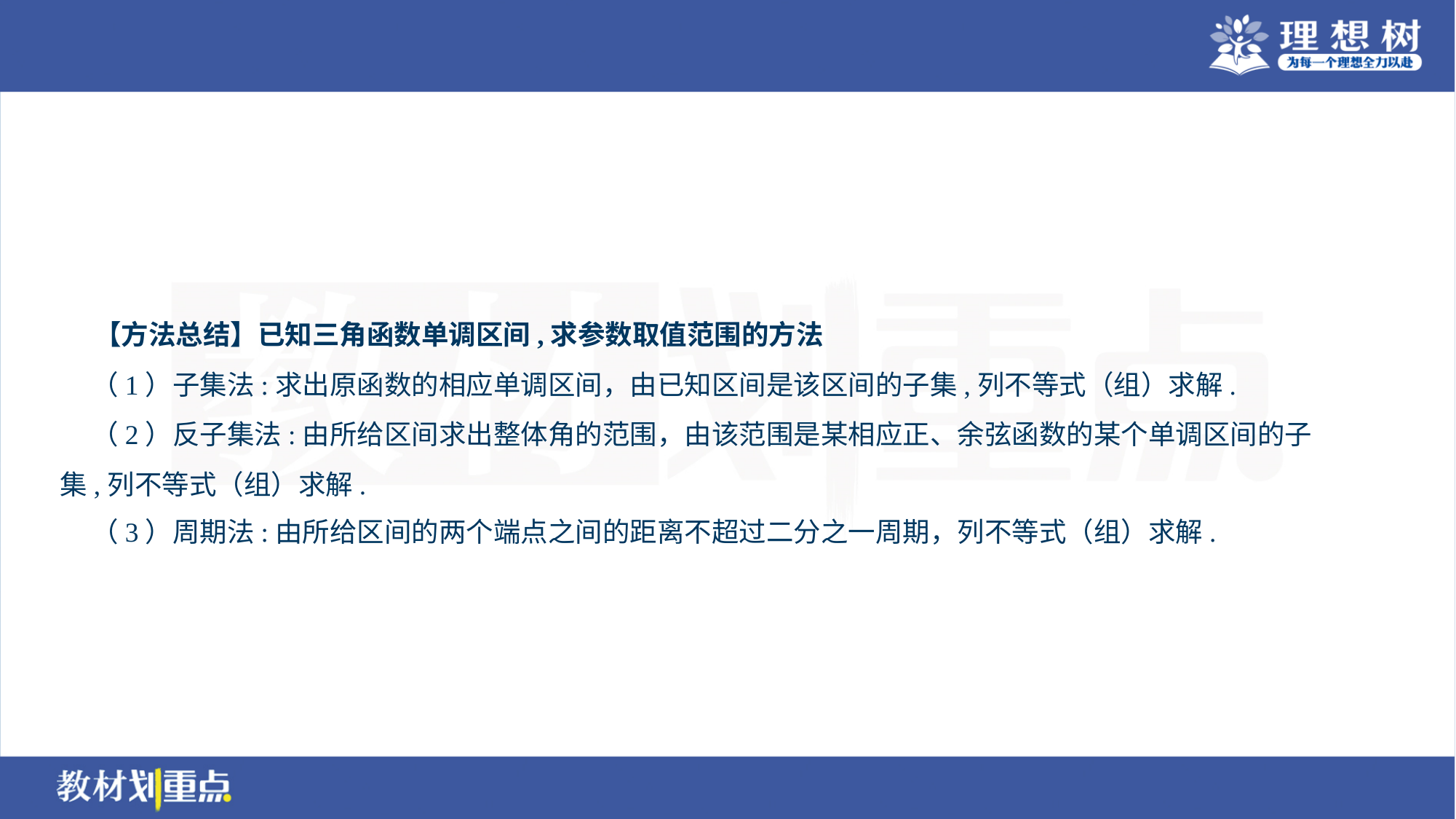

【方法总结】已知三角函数单调区间,求参数取值范围的方法
    （1）子集法:求出原函数的相应单调区间，由已知区间是该区间的子集,列不等式（组）求解.
    （2）反子集法:由所给区间求出整体角的范围，由该范围是某相应正、余弦函数的某个单调区间的子
集,列不等式（组）求解.
    （3）周期法:由所给区间的两个端点之间的距离不超过二分之一周期，列不等式（组）求解.